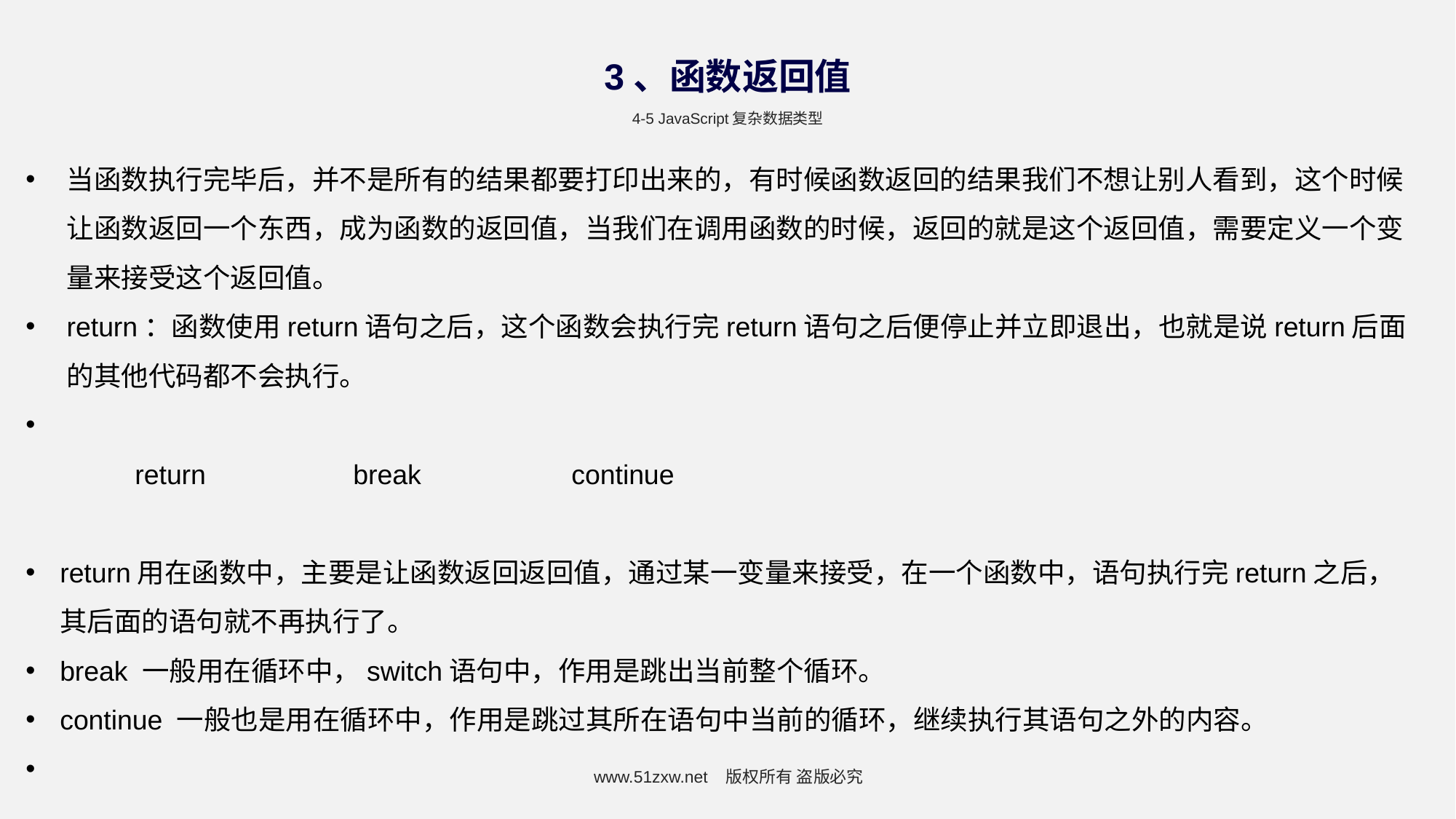

3、函数返回值
4-5 JavaScript复杂数据类型
当函数执行完毕后，并不是所有的结果都要打印出来的，有时候函数返回的结果我们不想让别人看到，这个时候让函数返回一个东西，成为函数的返回值，当我们在调用函数的时候，返回的就是这个返回值，需要定义一个变量来接受这个返回值。
return：函数使用return语句之后，这个函数会执行完return语句之后便停止并立即退出，也就是说return后面的其他代码都不会执行。

	return 		break 		continue

return用在函数中，主要是让函数返回返回值，通过某一变量来接受，在一个函数中，语句执行完return之后，其后面的语句就不再执行了。
break 一般用在循环中，switch语句中，作用是跳出当前整个循环。
continue 一般也是用在循环中，作用是跳过其所在语句中当前的循环，继续执行其语句之外的内容。

www.51zxw.net   版权所有 盗版必究